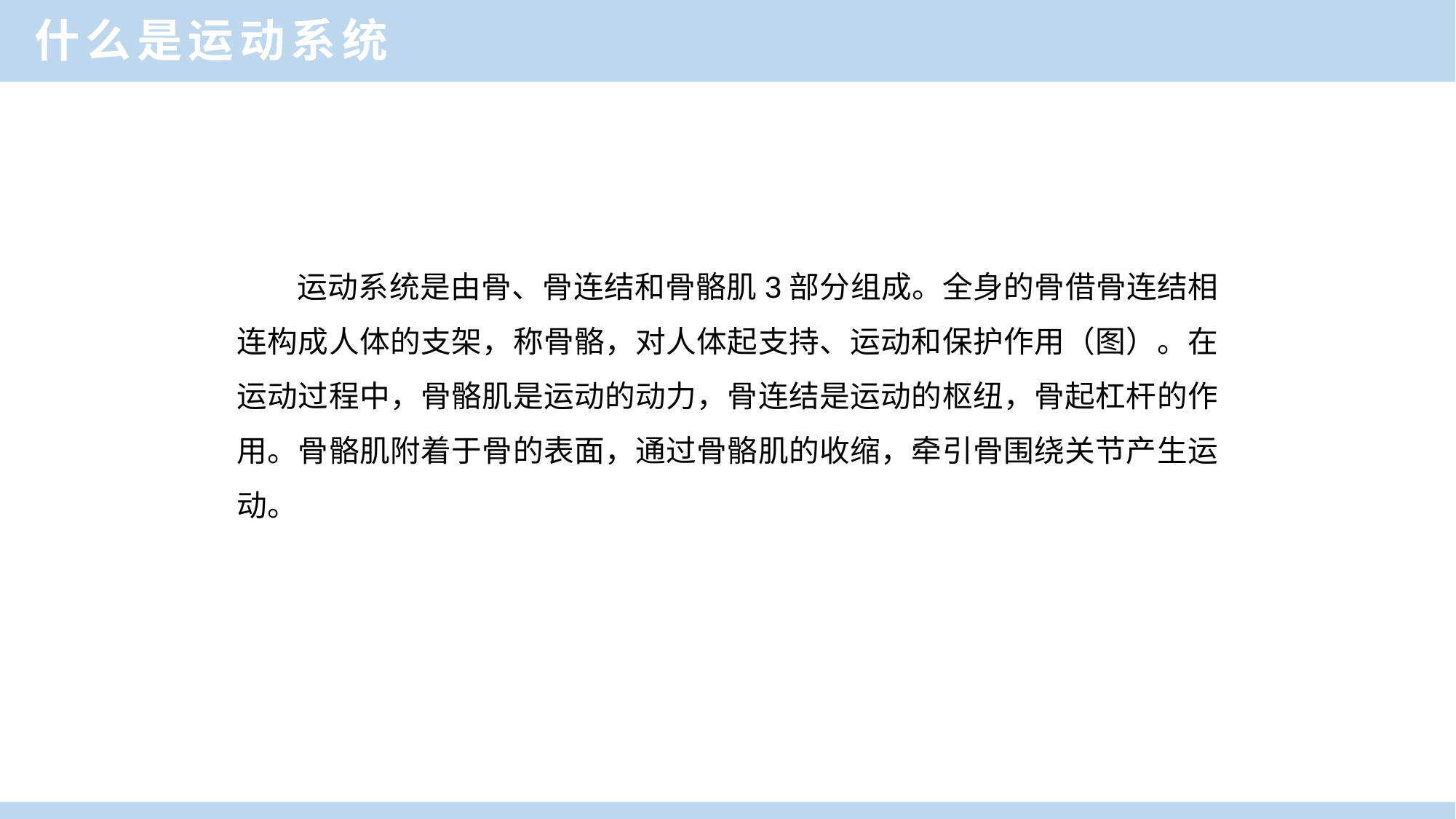

什么是运动系统
运动系统是由骨、骨连结和骨骼肌3部分组成。全身的骨借骨连结相连构成人体的支架，称骨骼，对人体起支持、运动和保护作用（图）。在运动过程中，骨骼肌是运动的动力，骨连结是运动的枢纽，骨起杠杆的作用。骨骼肌附着于骨的表面，通过骨骼肌的收缩，牵引骨围绕关节产生运动。